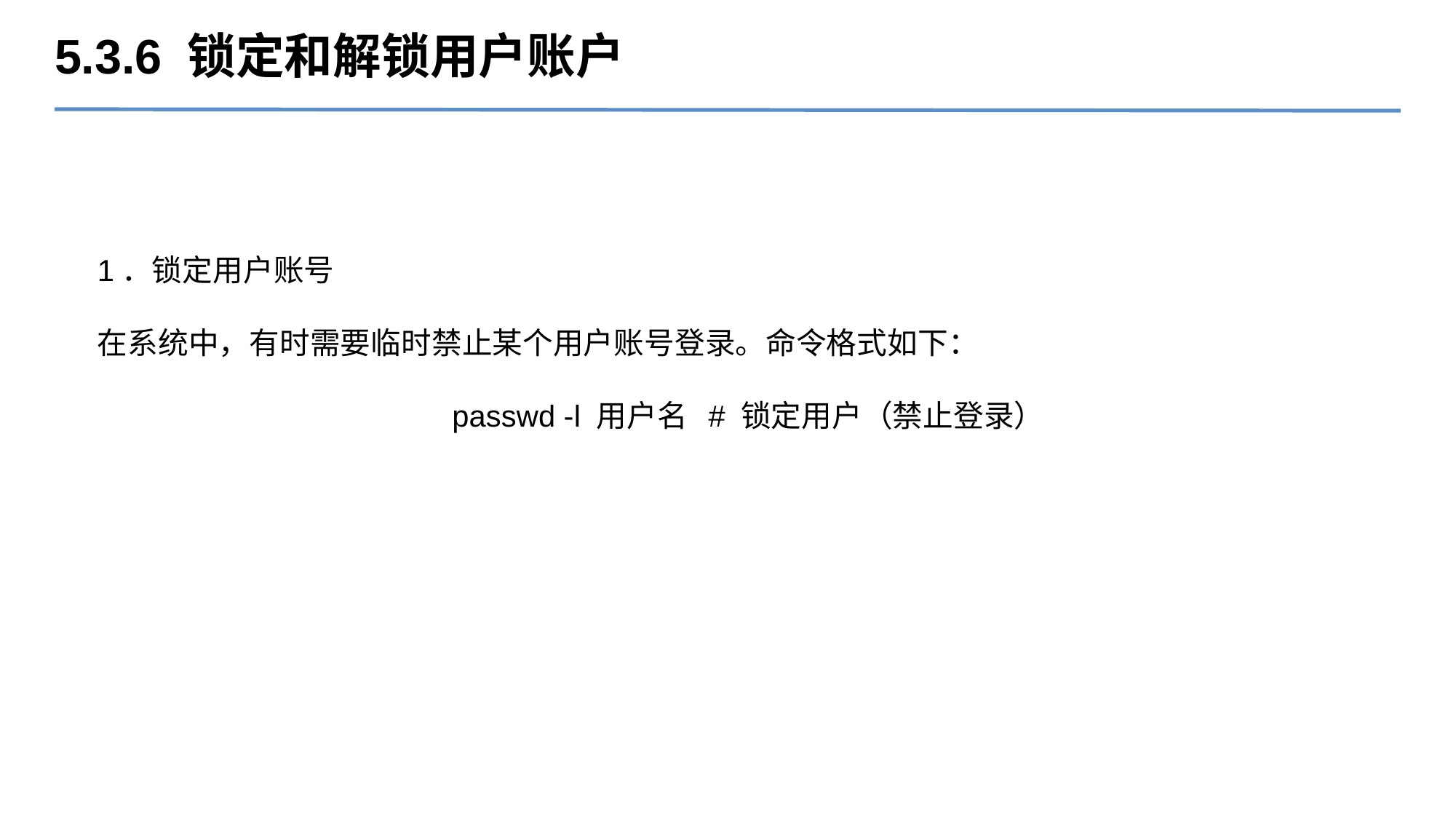

5.3.6 锁定和解锁用户账户
1．锁定用户账号
在系统中，有时需要临时禁止某个用户账号登录。命令格式如下：
 passwd -l 用户名  # 锁定用户（禁止登录）